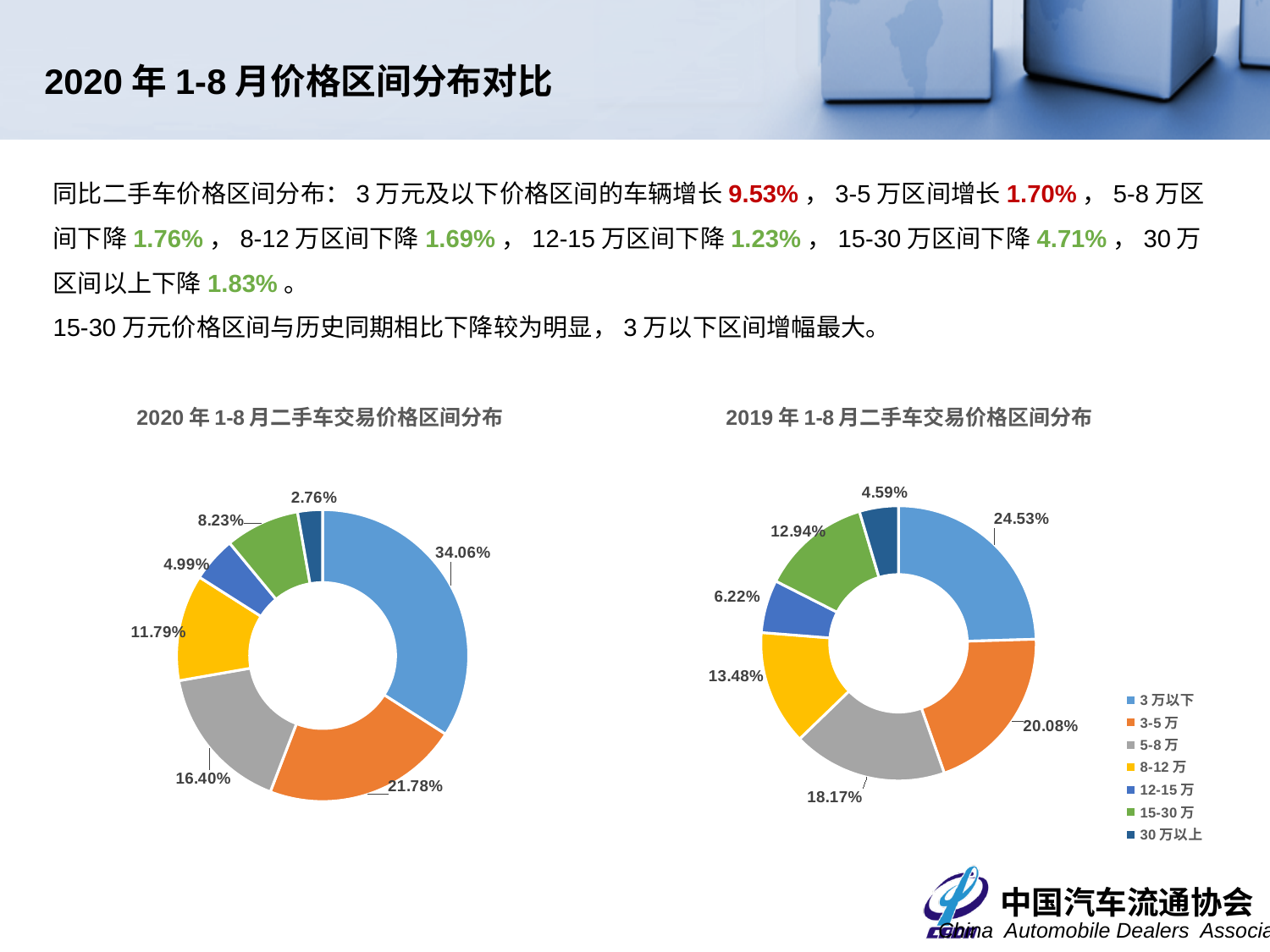

2020年1-8月价格区间分布对比
同比二手车价格区间分布：3万元及以下价格区间的车辆增长9.53%，3-5万区间增长1.70%，5-8万区间下降1.76%，8-12万区间下降1.69%，12-15万区间下降1.23%，15-30万区间下降4.71%，30万区间以上下降1.83%。
15-30万元价格区间与历史同期相比下降较为明显，3万以下区间增幅最大。

### Chart: 2019年1-8月二手车交易价格区间分布

| Category |  |
|---|---|
| 3万以下 | 0.2452817739483918 |
| 3-5万 | 0.20076730767219161 |
| 5-8万 | 0.18166347089243773 |
| 8-12万 | 0.1347592145717649 |
| 12-15万 | 0.062238340117815844 |
| 15-30万 | 0.129401096084848 |
| 30万以上 | 0.0458887967125501 |

### Chart: 2020年1-8月二手车交易价格区间分布

| Category |  |
|---|---|
| 3万以下 | 0.34058346570147646 |
| 3-5万 | 0.2177579684688344 |
| 5-8万 | 0.16403844699251174 |
| 8-12万 | 0.11785667261506223 |
| 12-15万 | 0.04989368526917657 |
| 15-30万 | 0.0822895626668609 |
| 30万以上 | 0.027580198286077672 |